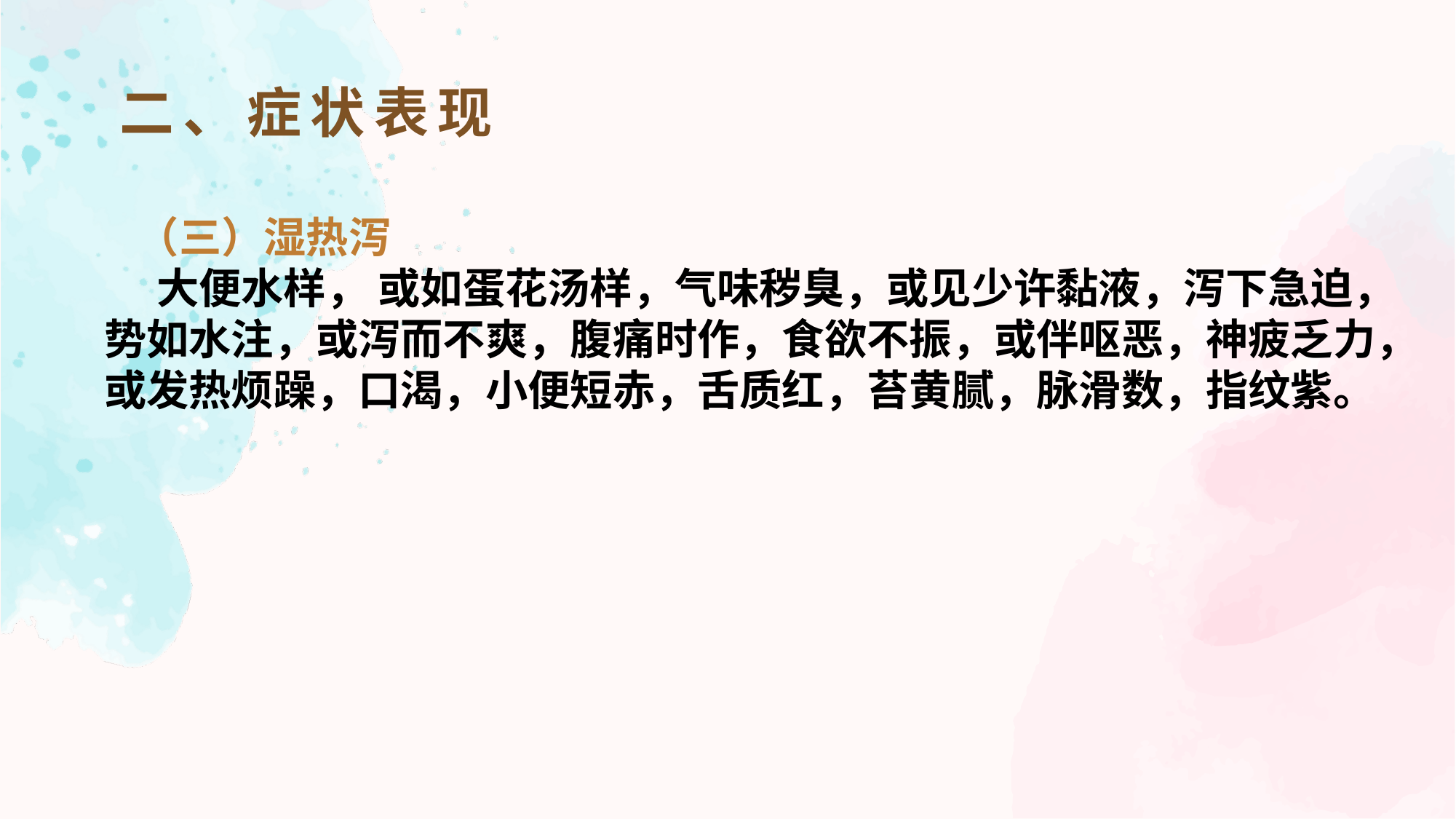

二、症状表现
（三）湿热泻
 大便水样， 或如蛋花汤样，气味秽臭，或见少许黏液，泻下急迫，势如水注，或泻而不爽，腹痛时作，食欲不振，或伴呕恶，神疲乏力，或发热烦躁，口渴，小便短赤，舌质红，苔黄腻，脉滑数，指纹紫。